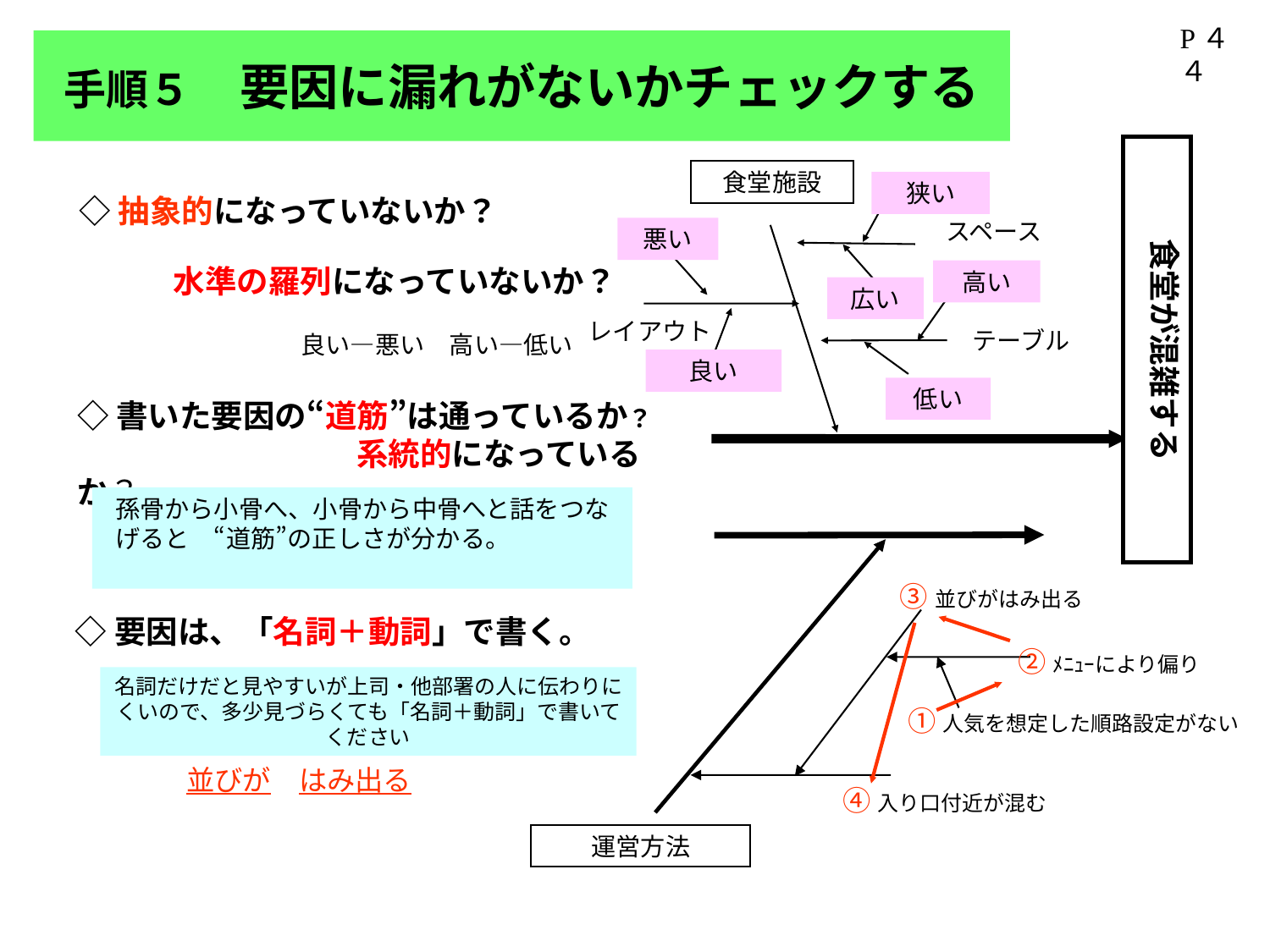

P４４
# 手順５　要因に漏れがないかチェックする
食堂が混雑する
食堂施設
狭い
◇抽象的になっていないか？
悪い
　　　水準の羅列になっていないか？　
　　　　　　　　　良い―悪い　高い―低い
高い
広い
良い
低い

スペース

レイアウト
テーブル

◇書いた要因の“道筋”は通っているか？　　　　　　　　　　　系統的になっているか？
孫骨から小骨へ、小骨から中骨へと話をつなげると　“道筋”の正しさが分かる。

③並びがはみ出る

②ﾒﾆｭｰにより偏り

①人気を想定した順路設定がない

④入り口付近が混む
運営方法

◇要因は、「名詞＋動詞」で書く。
名詞だけだと見やすいが上司・他部署の人に伝わりにくいので、多少見づらくても「名詞＋動詞」で書いてください
並びが　はみ出る